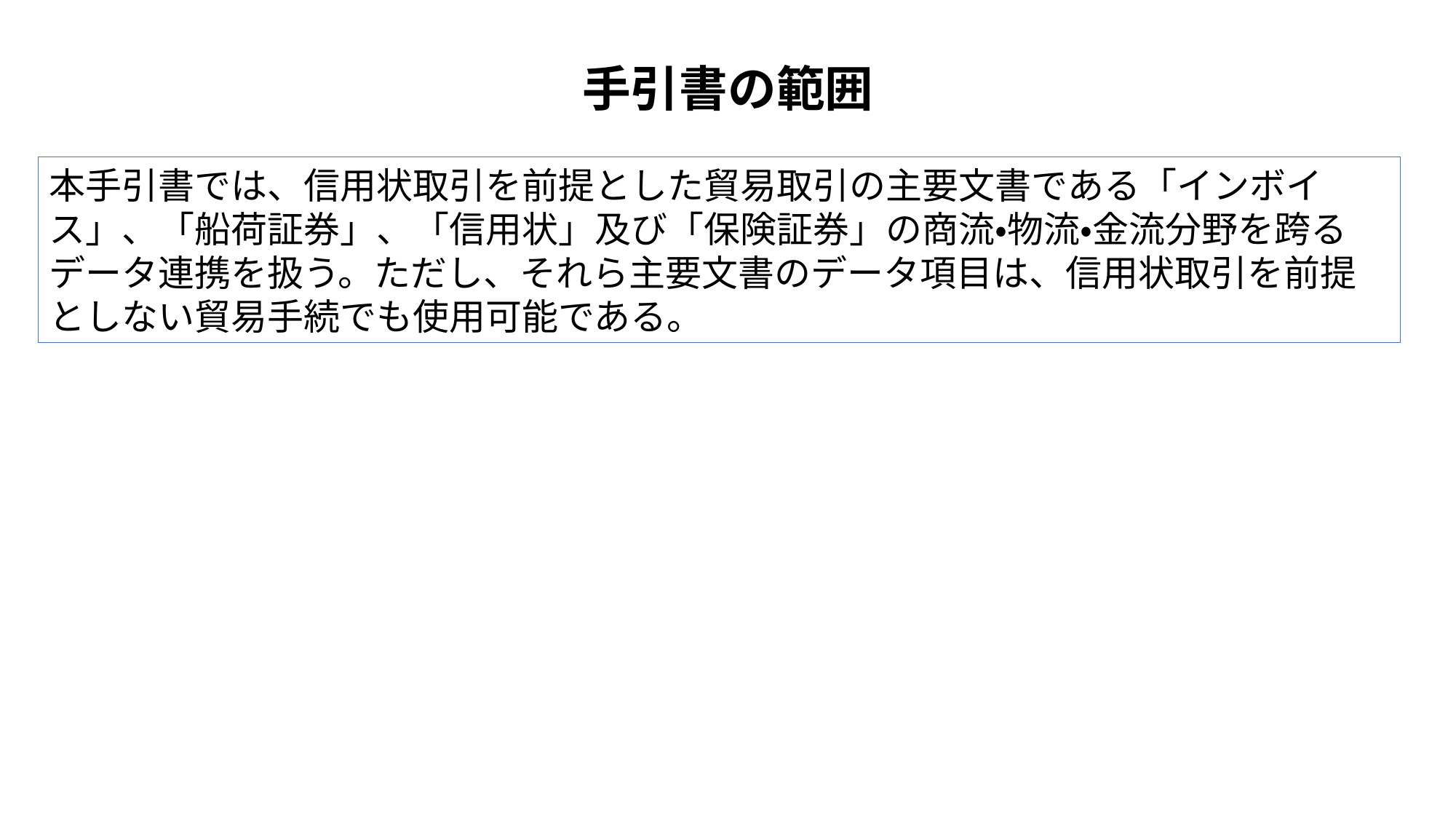

手引書の範囲
本手引書では、信用状取引を前提とした貿易取引の主要文書である「インボイス」、「船荷証券」、「信用状」及び「保険証券」の商流・物流・金流分野を跨るデータ連携を扱う。ただし、それら主要文書のデータ項目は、信用状取引を前提としない貿易手続でも使用可能である。